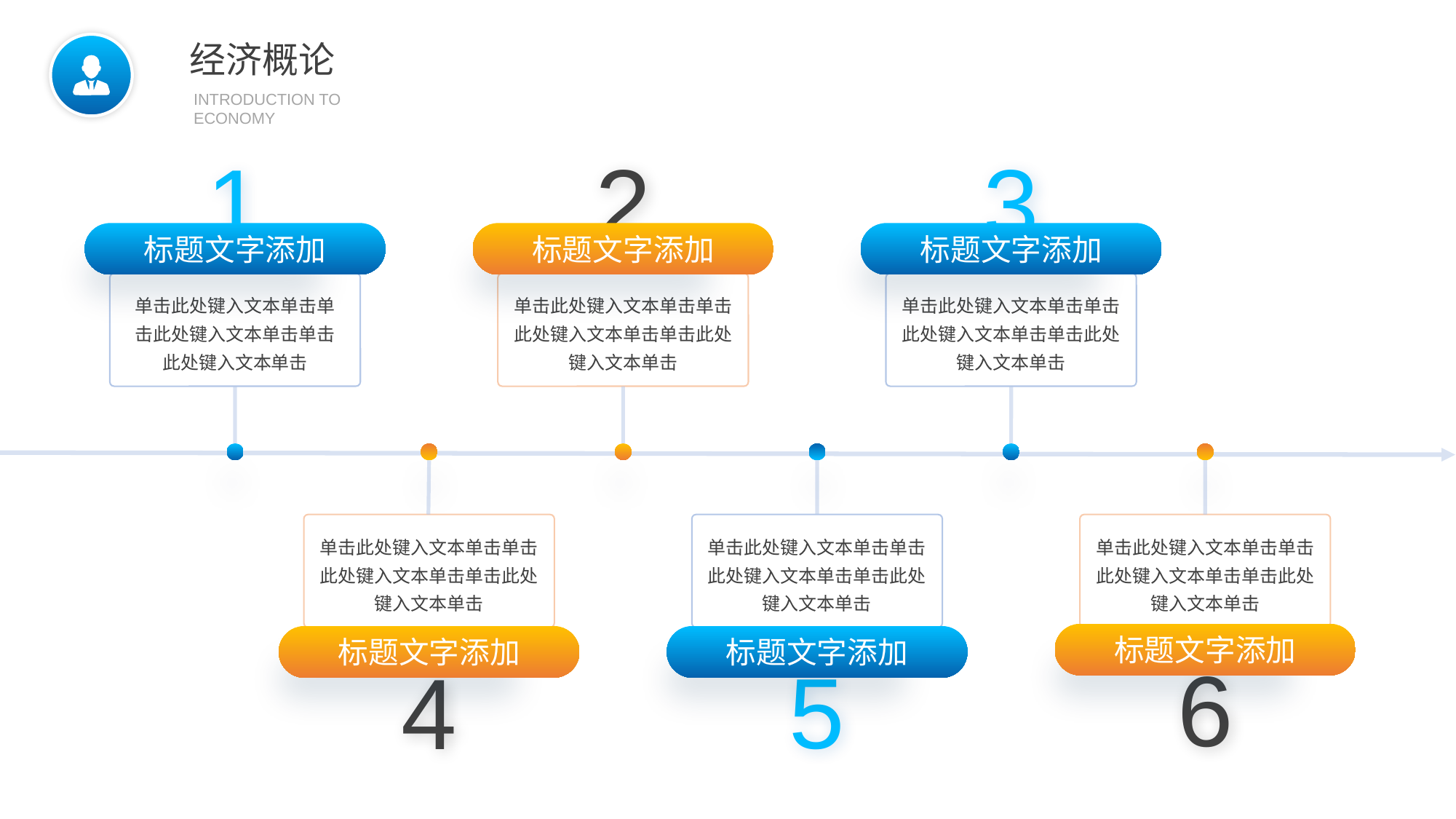

BY YUSHEN
经济概论

INTRODUCTION TO ECONOMY
1

标题文字添加

单击此处键入文本单击单击此处键入文本单击单击此处键入文本单击

2

标题文字添加

单击此处键入文本单击单击此处键入文本单击单击此处键入文本单击

3

标题文字添加

单击此处键入文本单击单击此处键入文本单击单击此处键入文本单击

单击此处键入文本单击单击此处键入文本单击单击此处键入文本单击

标题文字添加
4

单击此处键入文本单击单击此处键入文本单击单击此处键入文本单击

标题文字添加
5

单击此处键入文本单击单击此处键入文本单击单击此处键入文本单击

标题文字添加
6